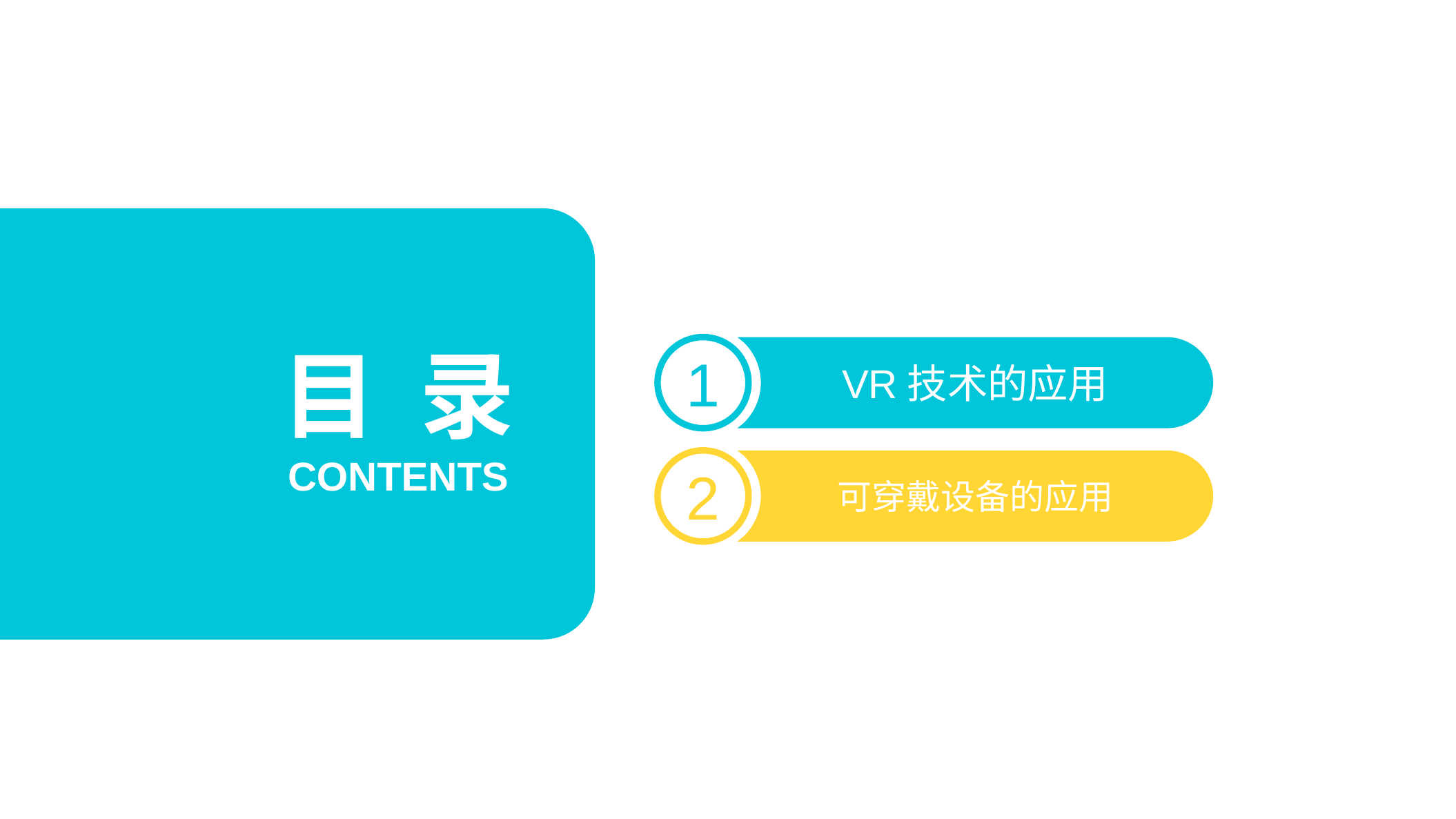

目  录
VR技术的应用
1
2
可穿戴设备的应用
CONTENTS